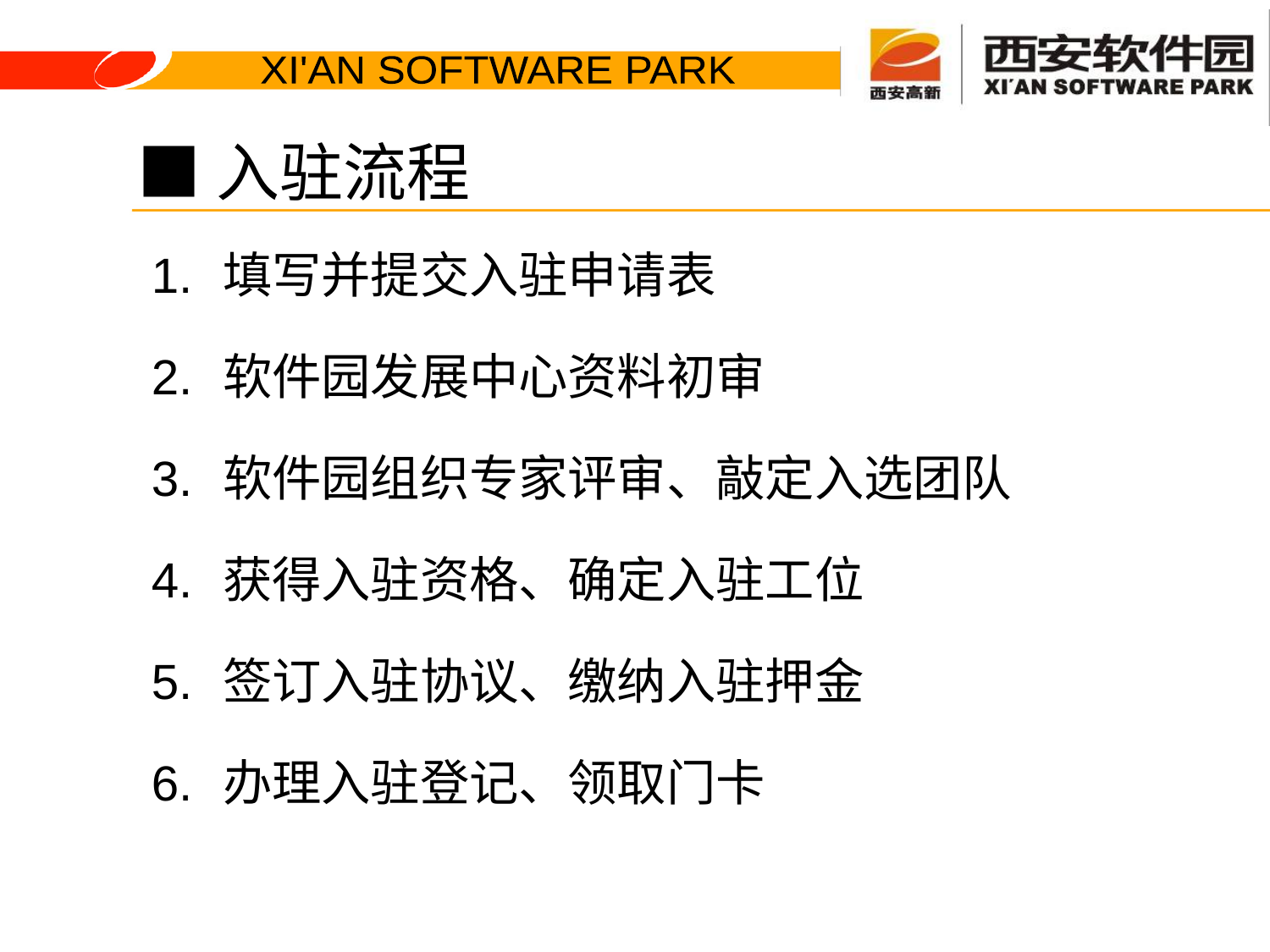

# ■入驻流程
填写并提交入驻申请表

软件园发展中心资料初审

软件园组织专家评审、敲定入选团队

获得入驻资格、确定入驻工位

签订入驻协议、缴纳入驻押金

办理入驻登记、领取门卡